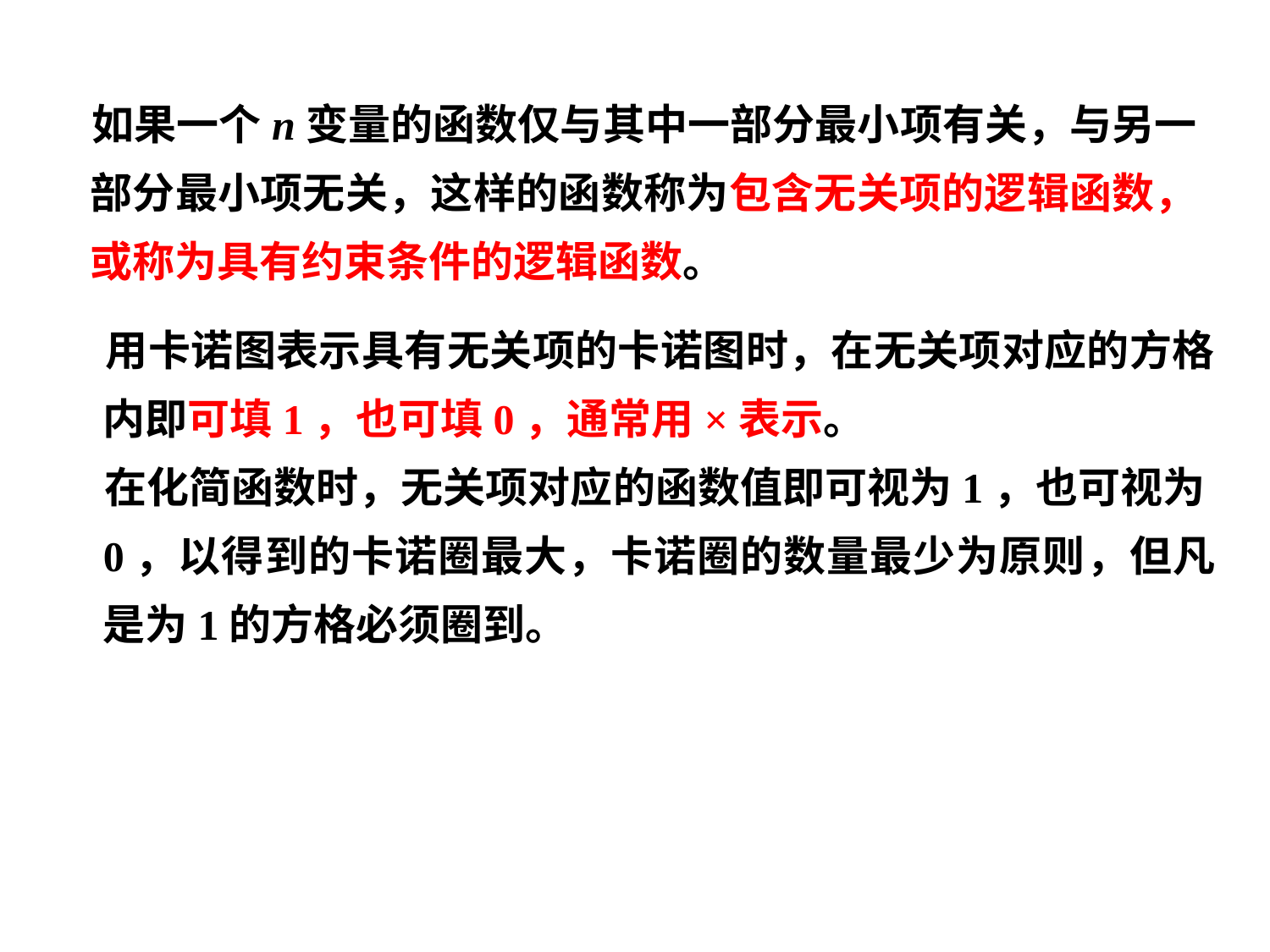

如果一个n变量的函数仅与其中一部分最小项有关，与另一部分最小项无关，这样的函数称为包含无关项的逻辑函数，或称为具有约束条件的逻辑函数。
    用卡诺图表示具有无关项的卡诺图时，在无关项对应的方格内即可填1，也可填0，通常用×表示。
    在化简函数时，无关项对应的函数值即可视为1，也可视为0，以得到的卡诺圈最大，卡诺圈的数量最少为原则，但凡是为1的方格必须圈到。